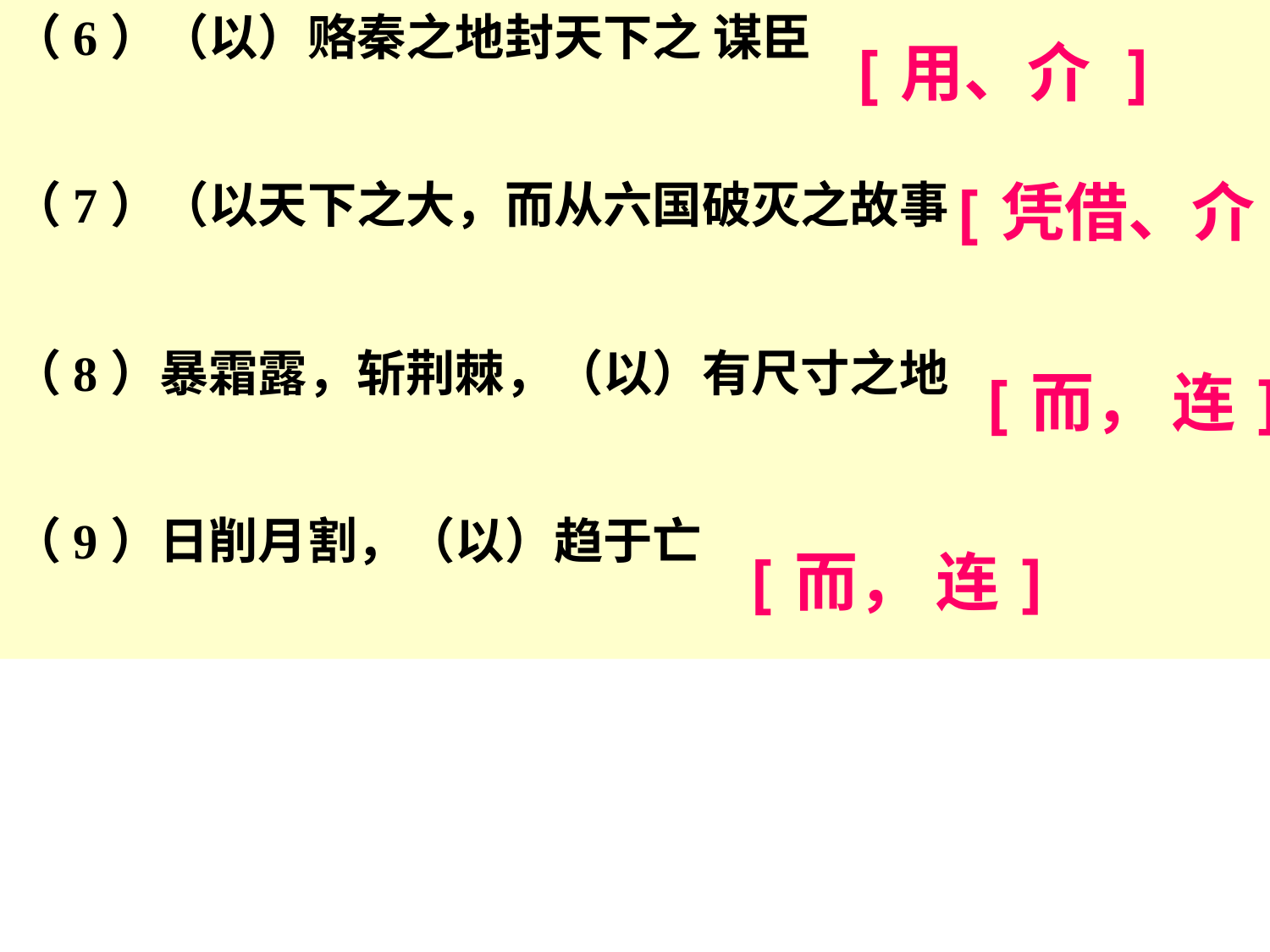

（6）（以）赂秦之地封天下之 谋臣

（7）（以天下之大，而从六国破灭之故事

（8）暴霜露，斩荆棘，（以）有尺寸之地

（9）日削月割，（以）趋于亡

[用、介 ]
[凭借、介]

[而， 连]
[而， 连]